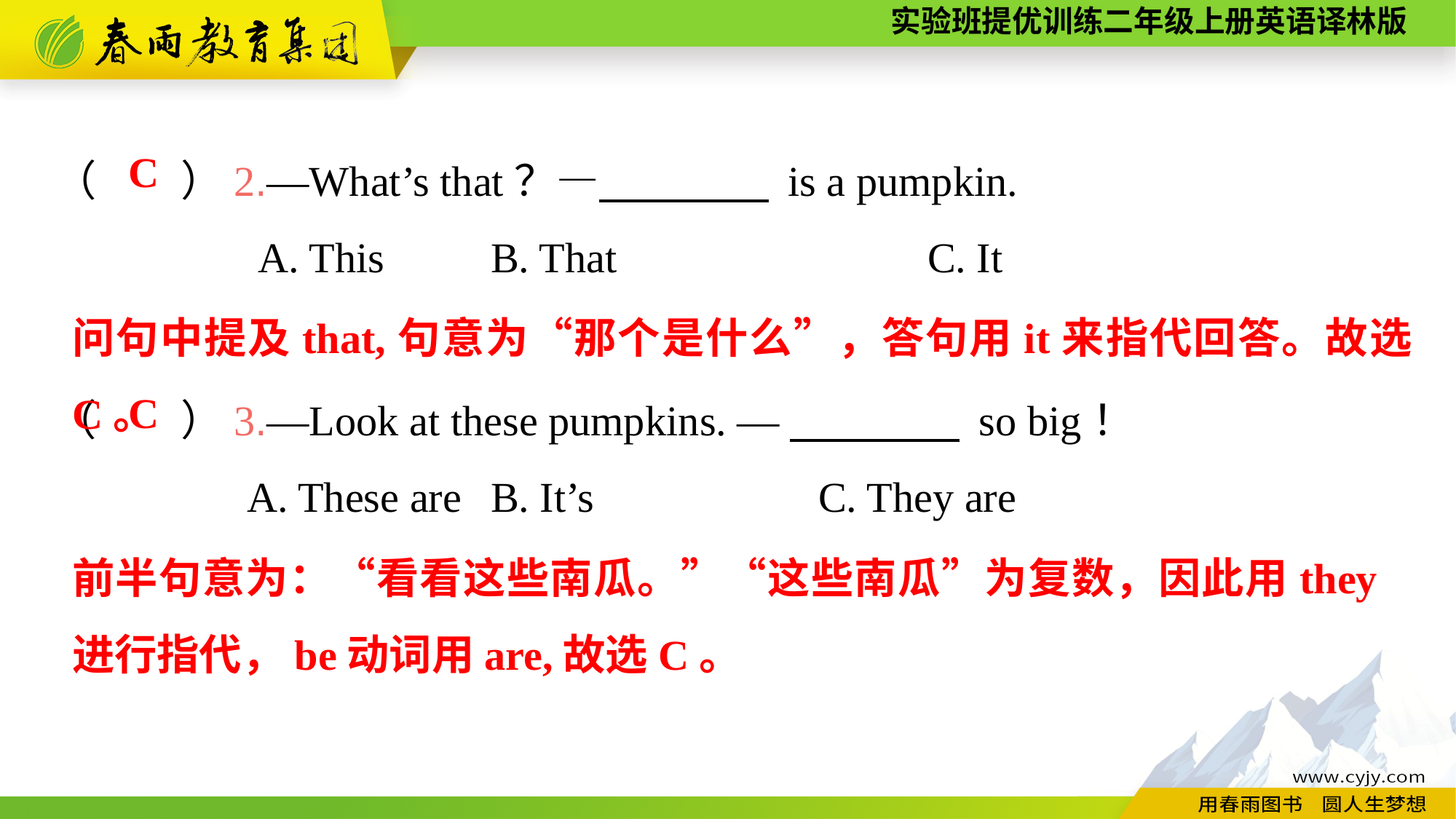

（　　）2.—What’s that？—　　　　 is a pumpkin.
A. This	B. That			C. It

（　　）3.—Look at these pumpkins. —　　　　 so big！
A. These are	B. It’s			C. They are
C
问句中提及that,句意为“那个是什么”，答句用it来指代回答。故选C。
C
前半句意为：“看看这些南瓜。”“这些南瓜”为复数，因此用they进行指代，be动词用are,故选C。